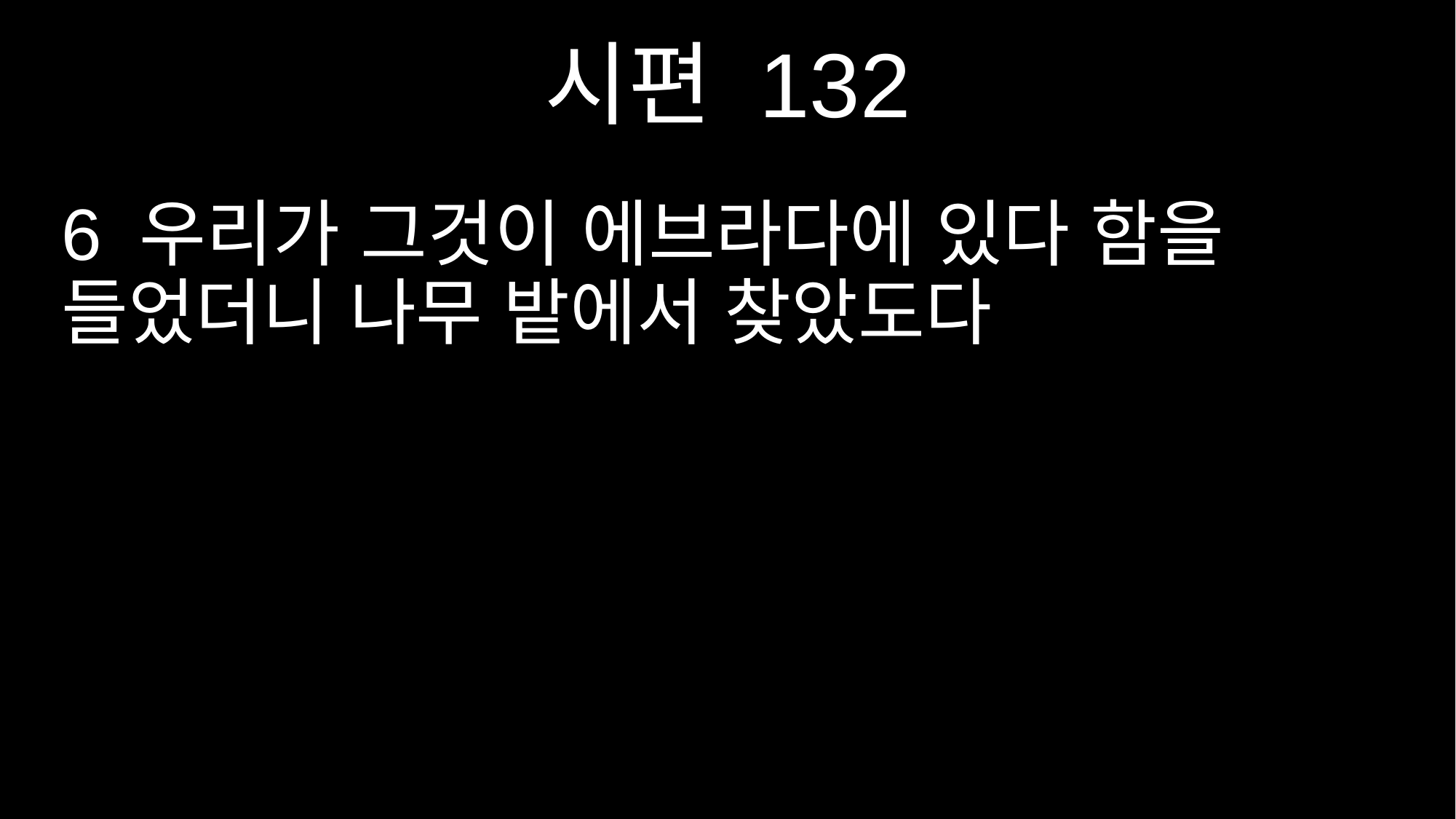

시편 132
6 우리가 그것이 에브라다에 있다 함을 들었더니 나무 밭에서 찾았도다